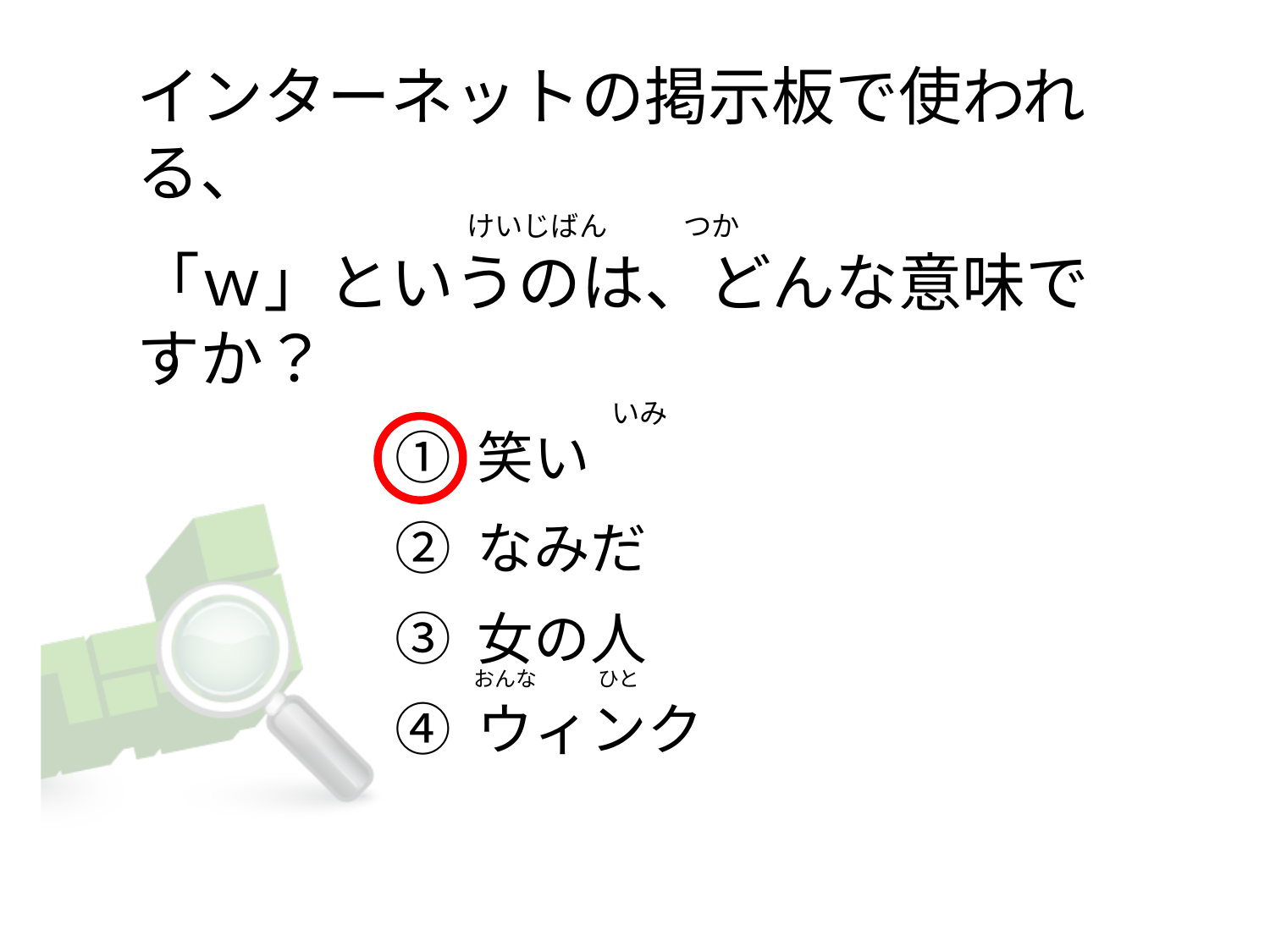

# インターネットの掲示板で使われる、                                                     けいじばん            つか 「ｗ」というのは、どんな意味ですか？                                                                            いみ
① 笑い
② なみだ
③ 女の人
④ ウィンク

おんな             ひと